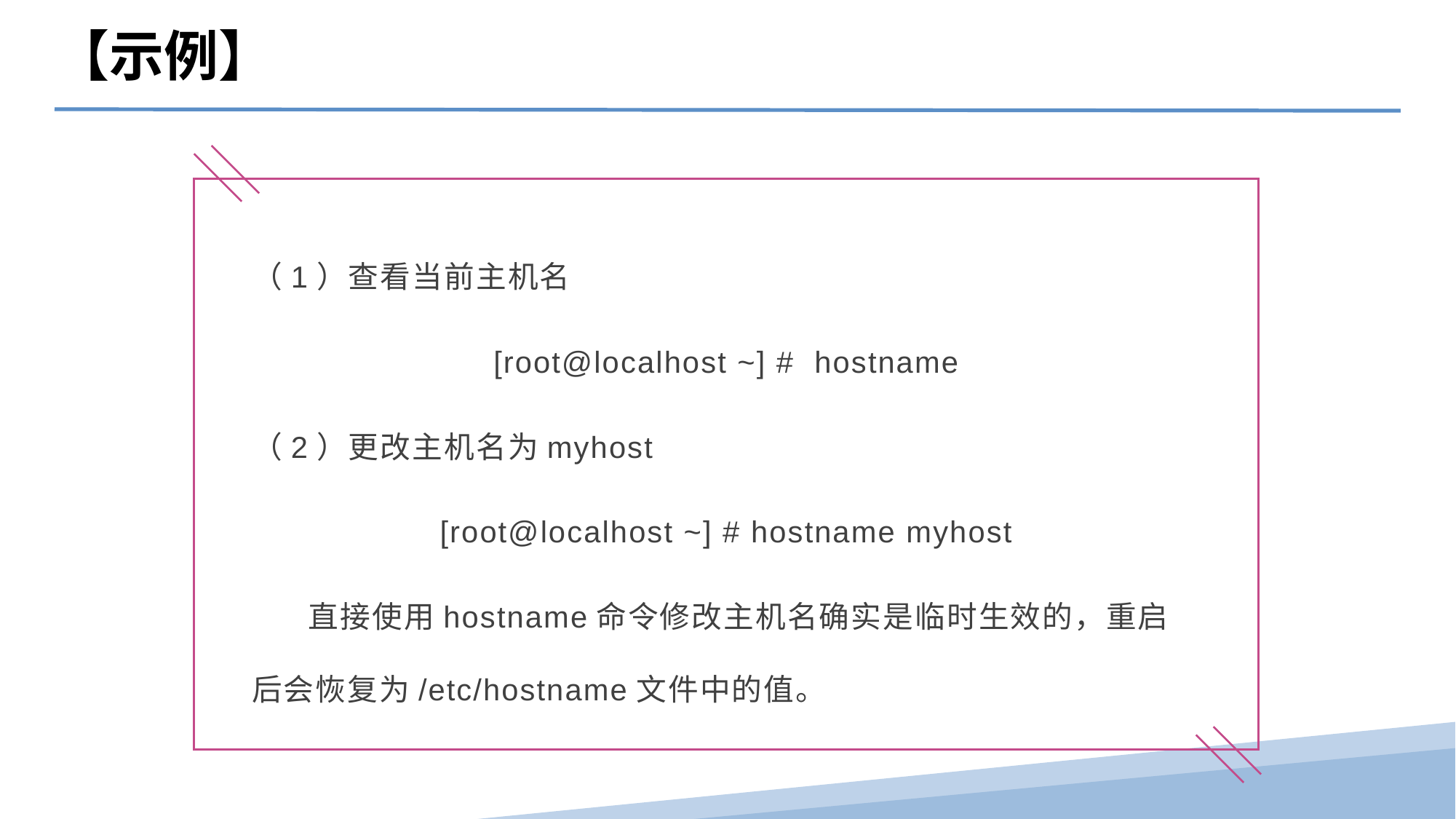

【示例】

（1）查看当前主机名
[root@localhost ~] #  hostname
（2）更改主机名为myhost
[root@localhost ~] # hostname myhost
      直接使用hostname命令修改主机名确实是临时生效的，重启后会恢复为/etc/hostname文件中的值。